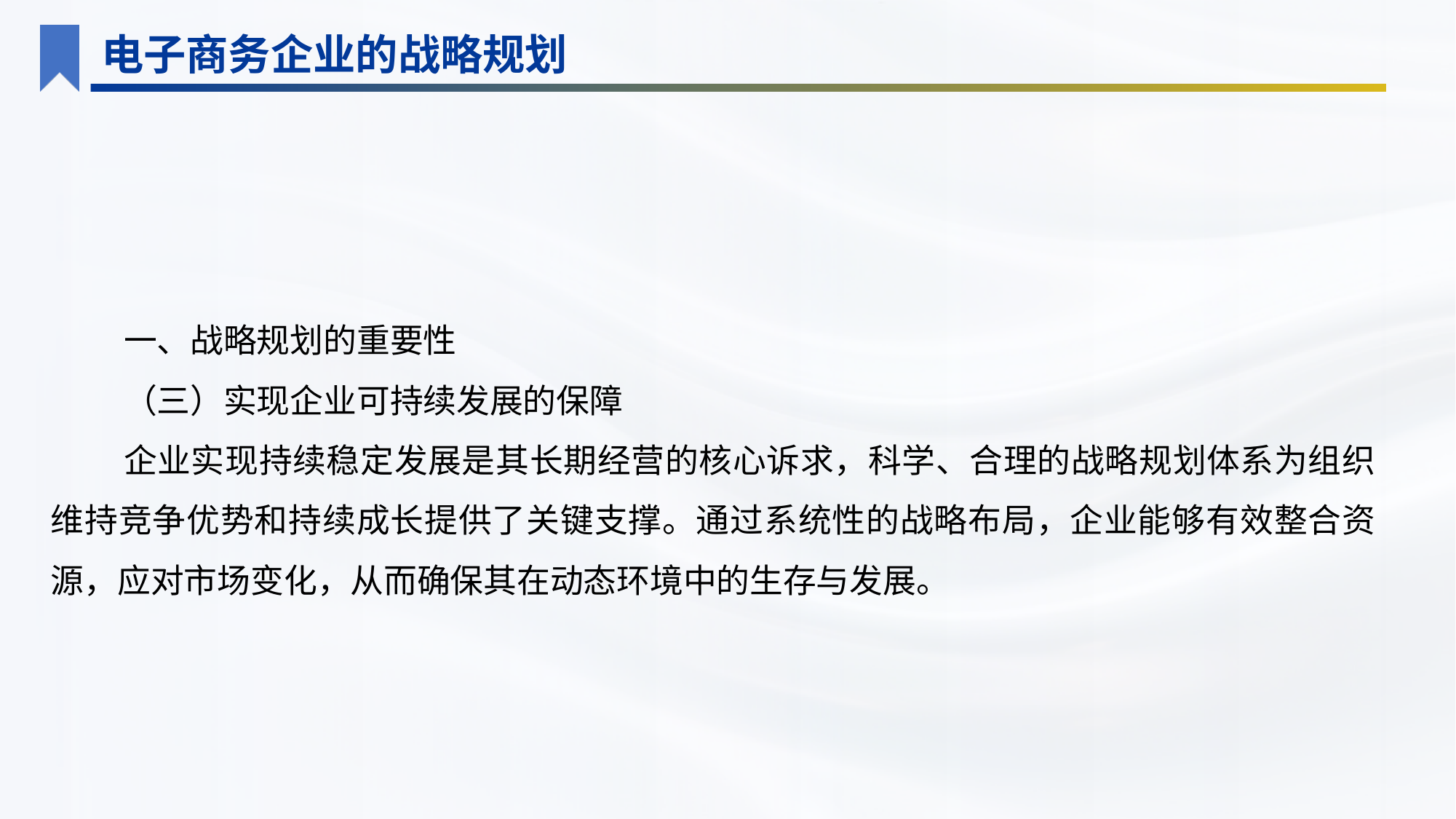

电子商务企业的战略规划
一、战略规划的重要性
（三）实现企业可持续发展的保障
企业实现持续稳定发展是其长期经营的核心诉求，科学、合理的战略规划体系为组织维持竞争优势和持续成长提供了关键支撑。通过系统性的战略布局，企业能够有效整合资源，应对市场变化，从而确保其在动态环境中的生存与发展。